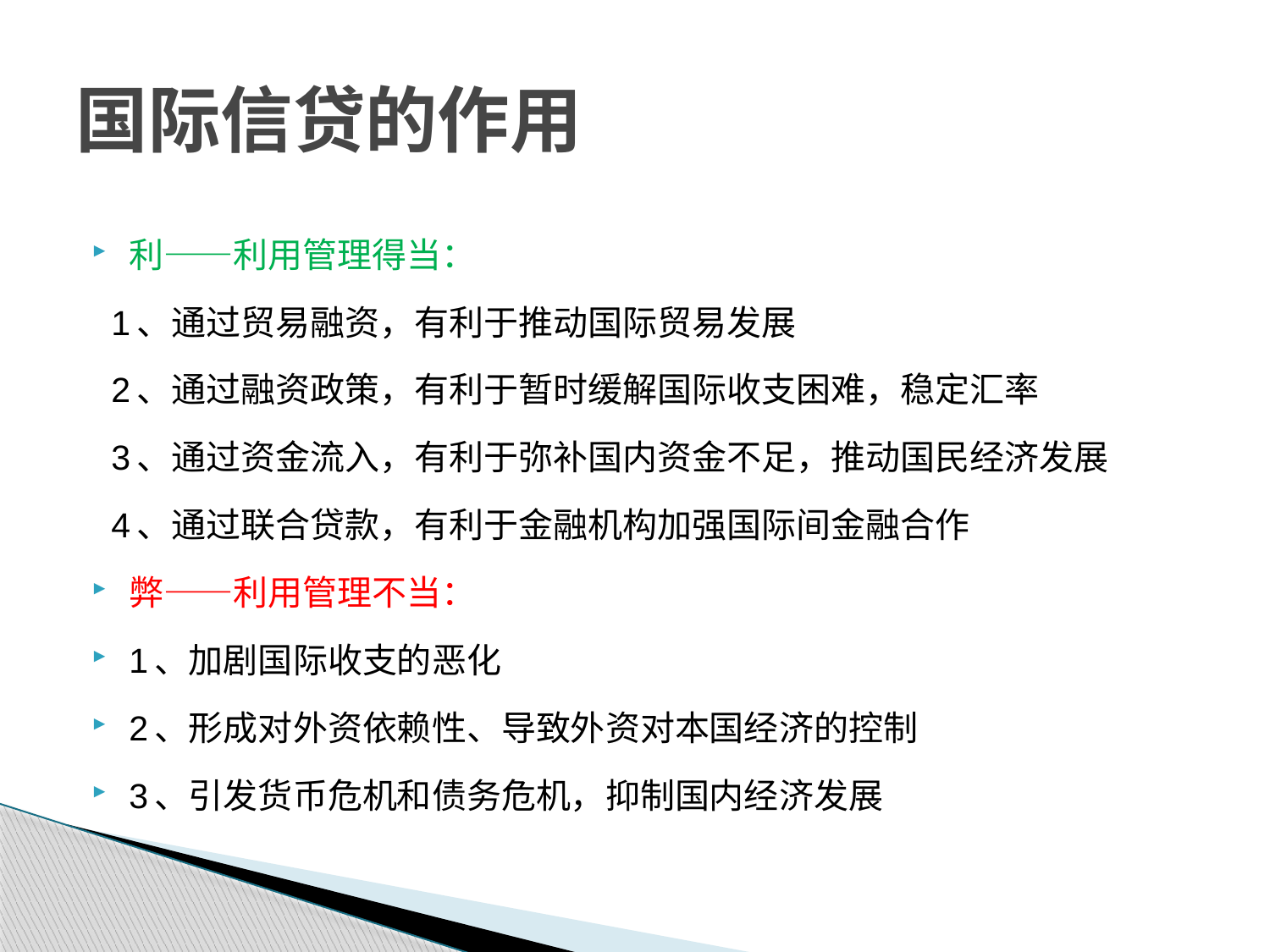

# 国际信贷的作用
利——利用管理得当：
  1、通过贸易融资，有利于推动国际贸易发展
  2、通过融资政策，有利于暂时缓解国际收支困难，稳定汇率
  3、通过资金流入，有利于弥补国内资金不足，推动国民经济发展
  4、通过联合贷款，有利于金融机构加强国际间金融合作
弊——利用管理不当：
1、加剧国际收支的恶化
2、形成对外资依赖性、导致外资对本国经济的控制
3、引发货币危机和债务危机，抑制国内经济发展